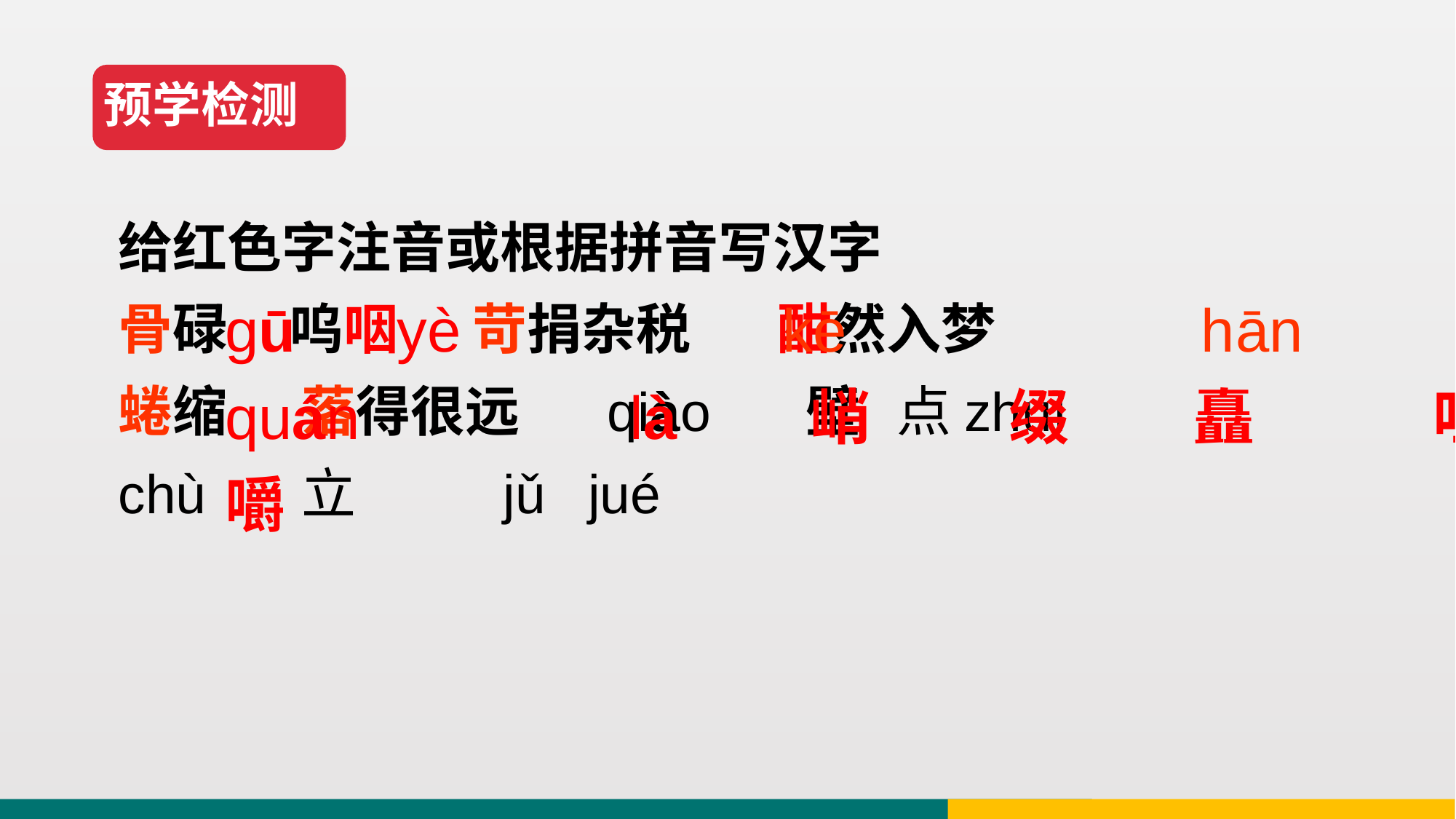

预学检测
给红色字注音或根据拼音写汉字
骨碌     呜咽      苛捐杂税       酣然入梦
蜷缩      落得很远      qiào      壁   点zhuì
chù      立           jǔ   jué
gū      yè                   kē                     hān
quán                là       峭          缀         矗             咀嚼